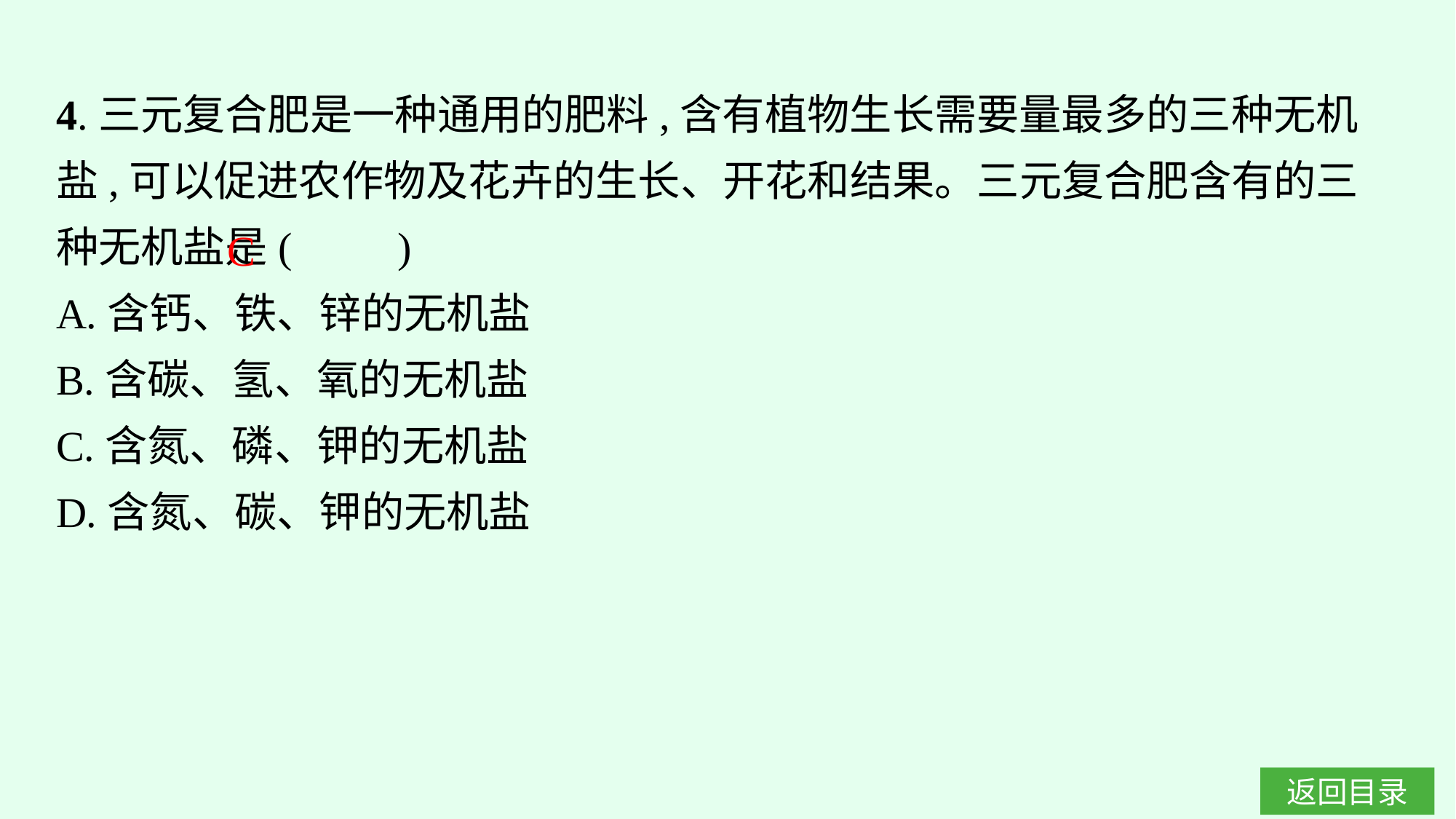

4.三元复合肥是一种通用的肥料,含有植物生长需要量最多的三种无机盐,可以促进农作物及花卉的生长、开花和结果。三元复合肥含有的三种无机盐是(　　)
A.含钙、铁、锌的无机盐
B.含碳、氢、氧的无机盐
C.含氮、磷、钾的无机盐
D.含氮、碳、钾的无机盐
C